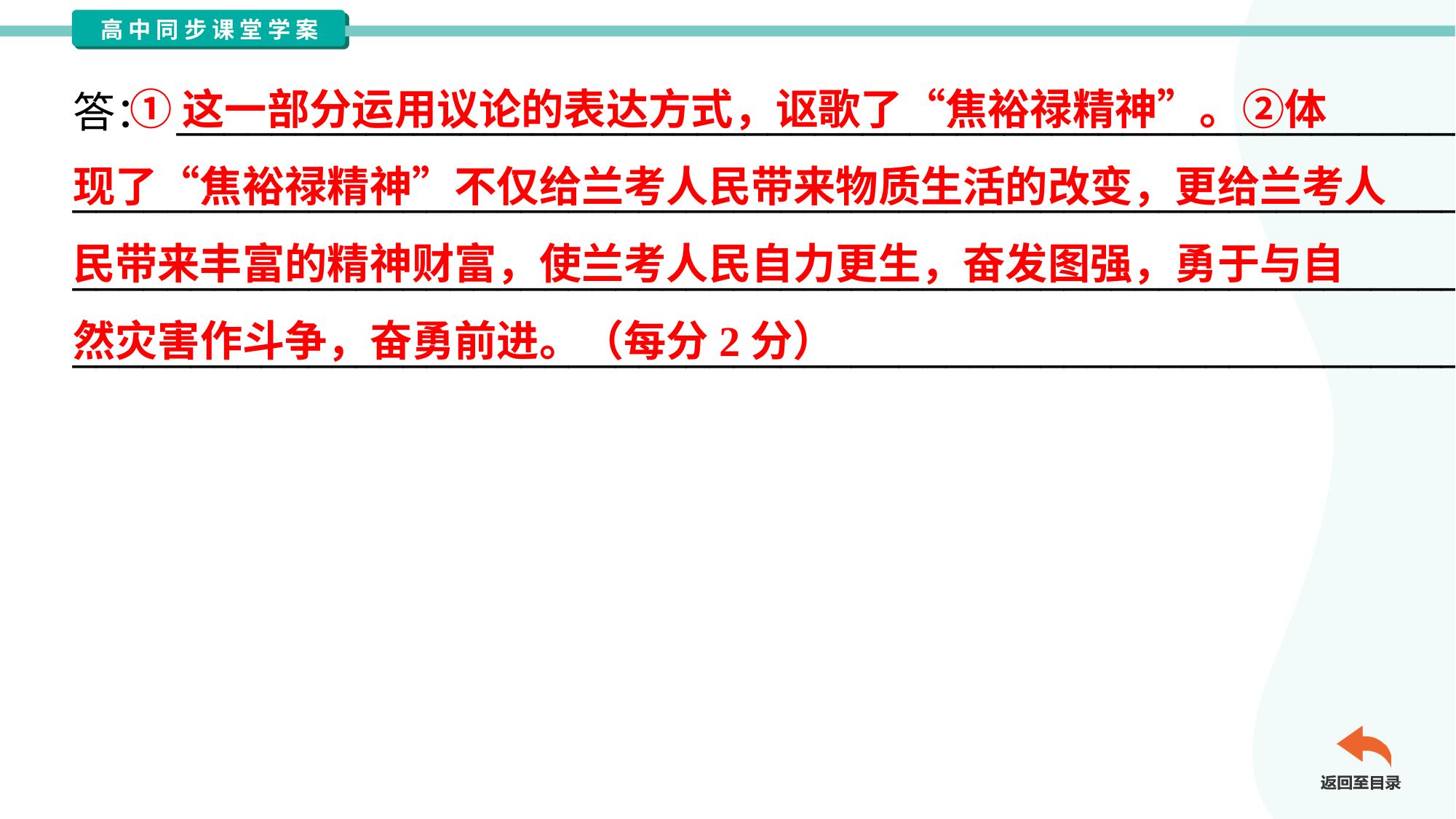

①这一部分运用议论的表达方式，讴歌了“焦裕禄精神”。②体
现了“焦裕禄精神”不仅给兰考人民带来物质生活的改变，更给兰考人
民带来丰富的精神财富，使兰考人民自力更生，奋发图强，勇于与自
然灾害作斗争，奋勇前进。（每分2分）
答： ________________________________________________________
_____________________________________________________________
_____________________________________________________________
_____________________________________________________________